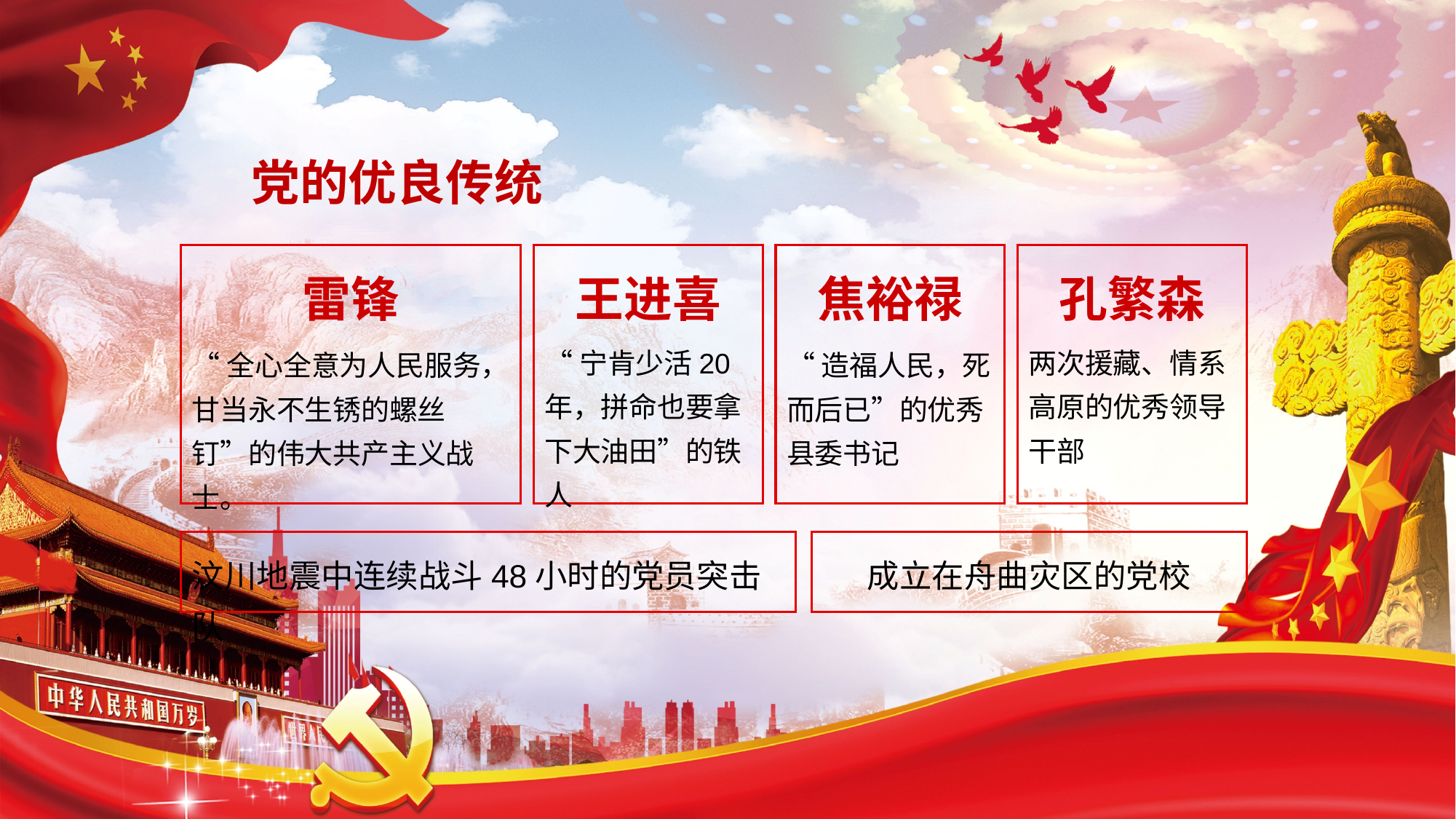

党的优良传统

孔繁森
两次援藏、情系高原的优秀领导干部

雷锋
“全心全意为人民服务，甘当永不生锈的螺丝钉”的伟大共产主义战士。

王进喜
“宁肯少活20年，拼命也要拿下大油田”的铁人

焦裕禄
“造福人民，死而后已”的优秀县委书记

汶川地震中连续战斗48小时的党员突击队

成立在舟曲灾区的党校